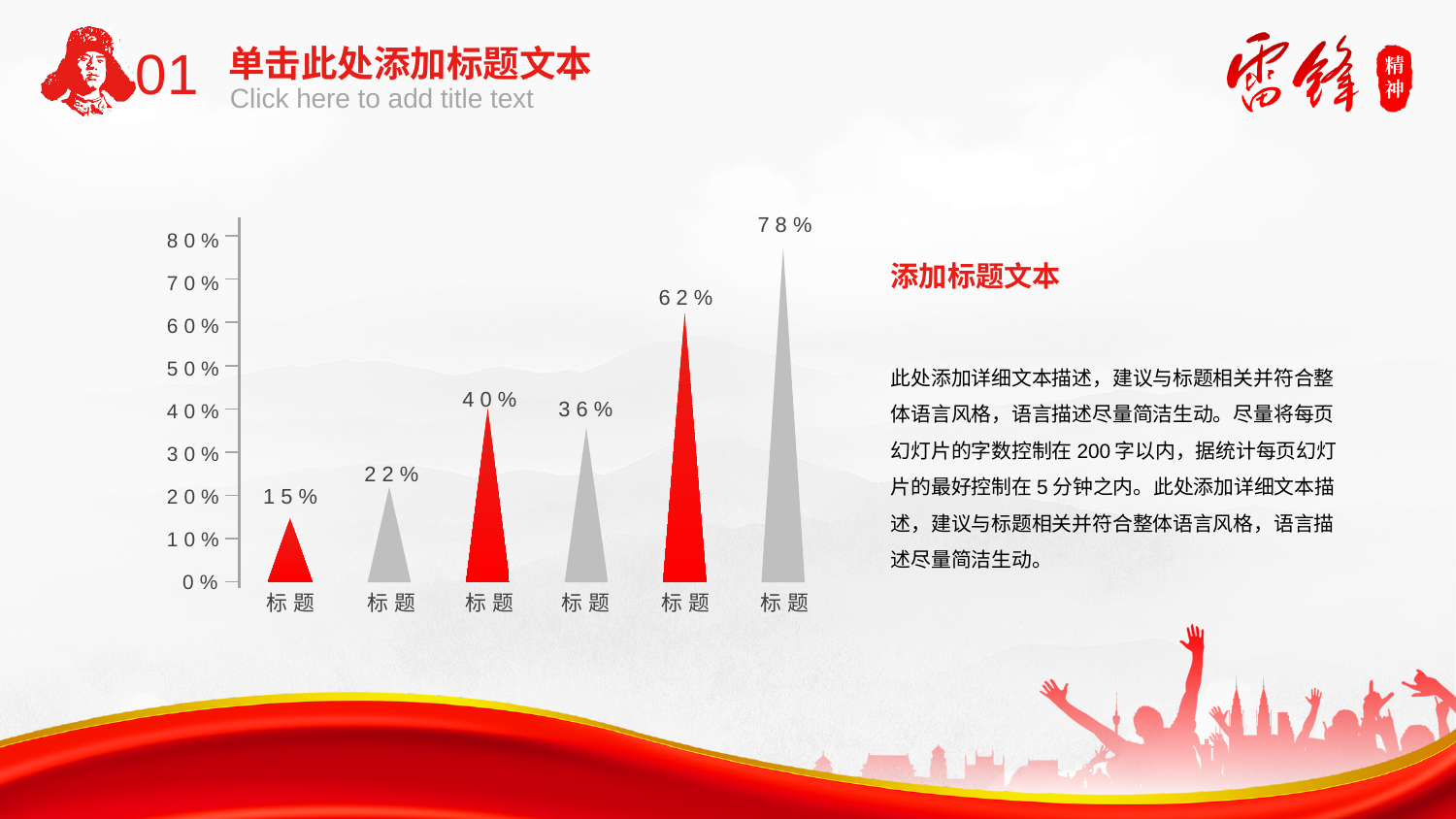

01
单击此处添加标题文本
Click here to add title text
78%
80%
70%
60%
50%
40%
30%
20%
10%
0%

62%

40%
36%

22%
15%

标题
标题
标题
标题
标题
标题
添加标题文本
Click here to add title text
此处添加详细文本描述，建议与标题相关并符合整体语言风格，语言描述尽量简洁生动。尽量将每页幻灯片的字数控制在200字以内，据统计每页幻灯片的最好控制在5分钟之内。此处添加详细文本描述，建议与标题相关并符合整体语言风格，语言描述尽量简洁生动。